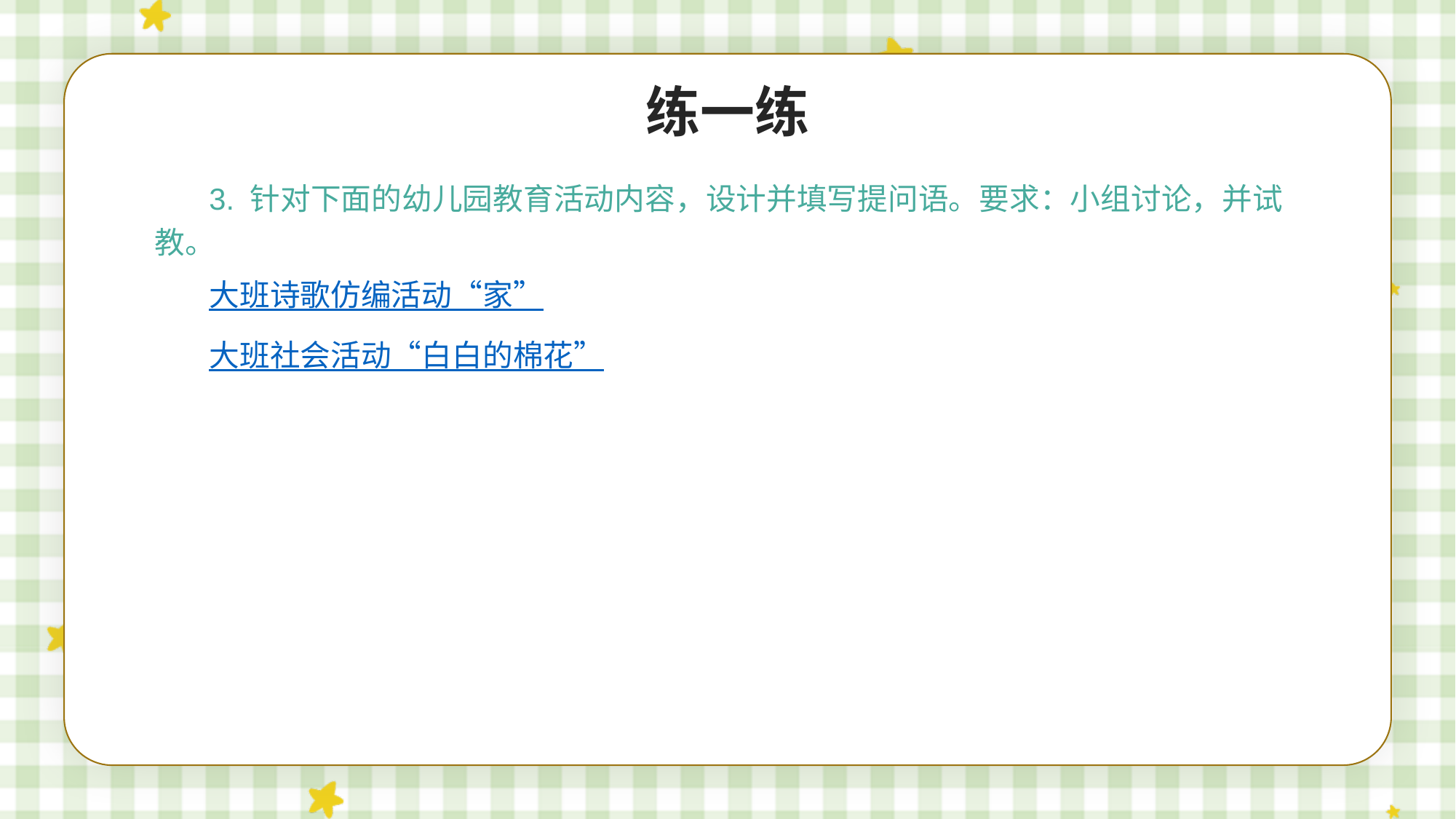

练一练
3. 针对下面的幼儿园教育活动内容，设计并填写提问语。要求：小组讨论，并试教。
大班诗歌仿编活动“家”
大班社会活动“白白的棉花”